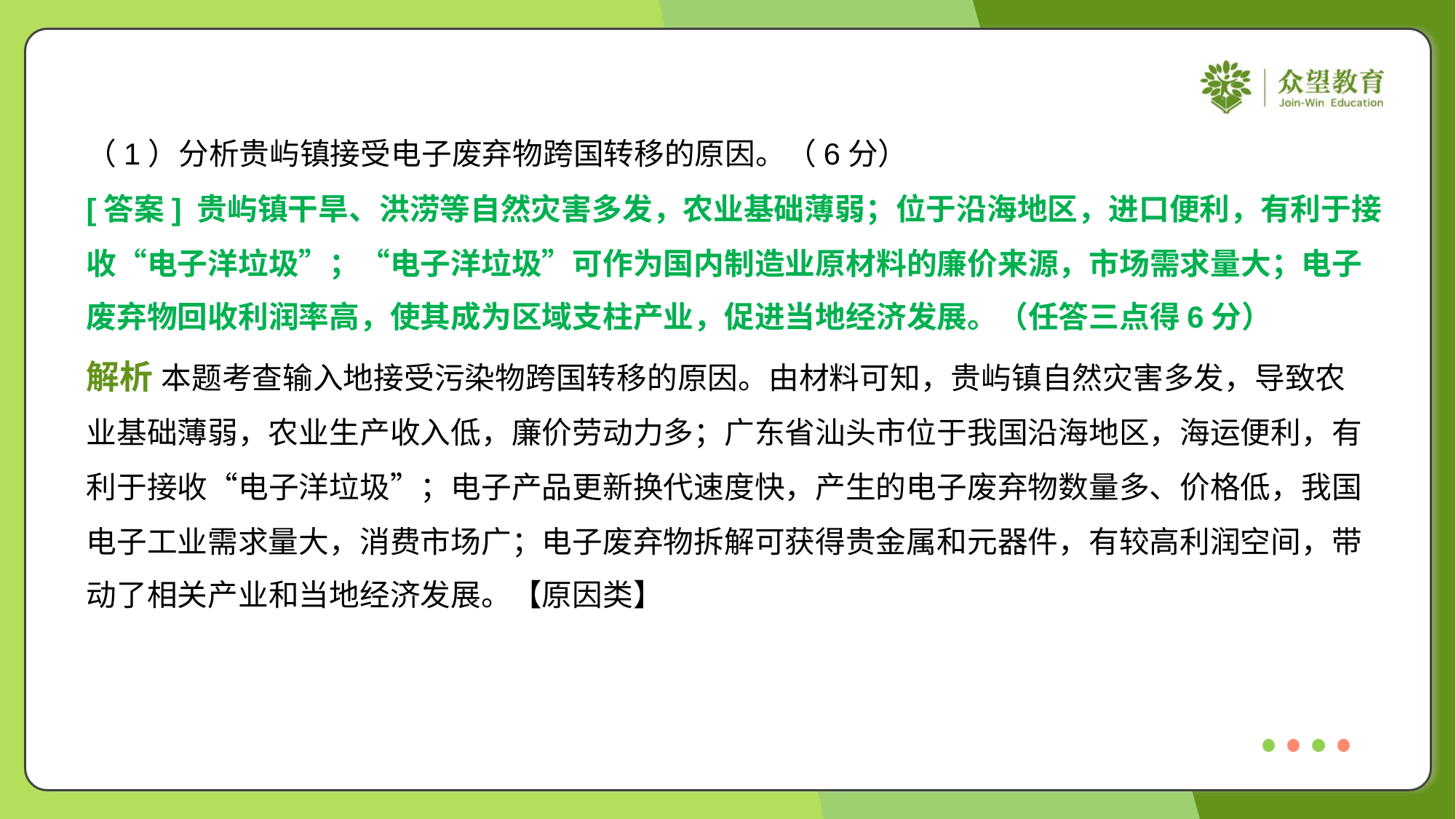

（1）分析贵屿镇接受电子废弃物跨国转移的原因。（6分）
[答案] 贵屿镇干旱、洪涝等自然灾害多发，农业基础薄弱；位于沿海地区，进口便利，有利于接
收“电子洋垃圾”；“电子洋垃圾”可作为国内制造业原材料的廉价来源，市场需求量大；电子
废弃物回收利润率高，使其成为区域支柱产业，促进当地经济发展。（任答三点得6分）
解析 本题考查输入地接受污染物跨国转移的原因。由材料可知，贵屿镇自然灾害多发，导致农
业基础薄弱，农业生产收入低，廉价劳动力多；广东省汕头市位于我国沿海地区，海运便利，有
利于接收“电子洋垃圾”；电子产品更新换代速度快，产生的电子废弃物数量多、价格低，我国
电子工业需求量大，消费市场广；电子废弃物拆解可获得贵金属和元器件，有较高利润空间，带
动了相关产业和当地经济发展。【原因类】